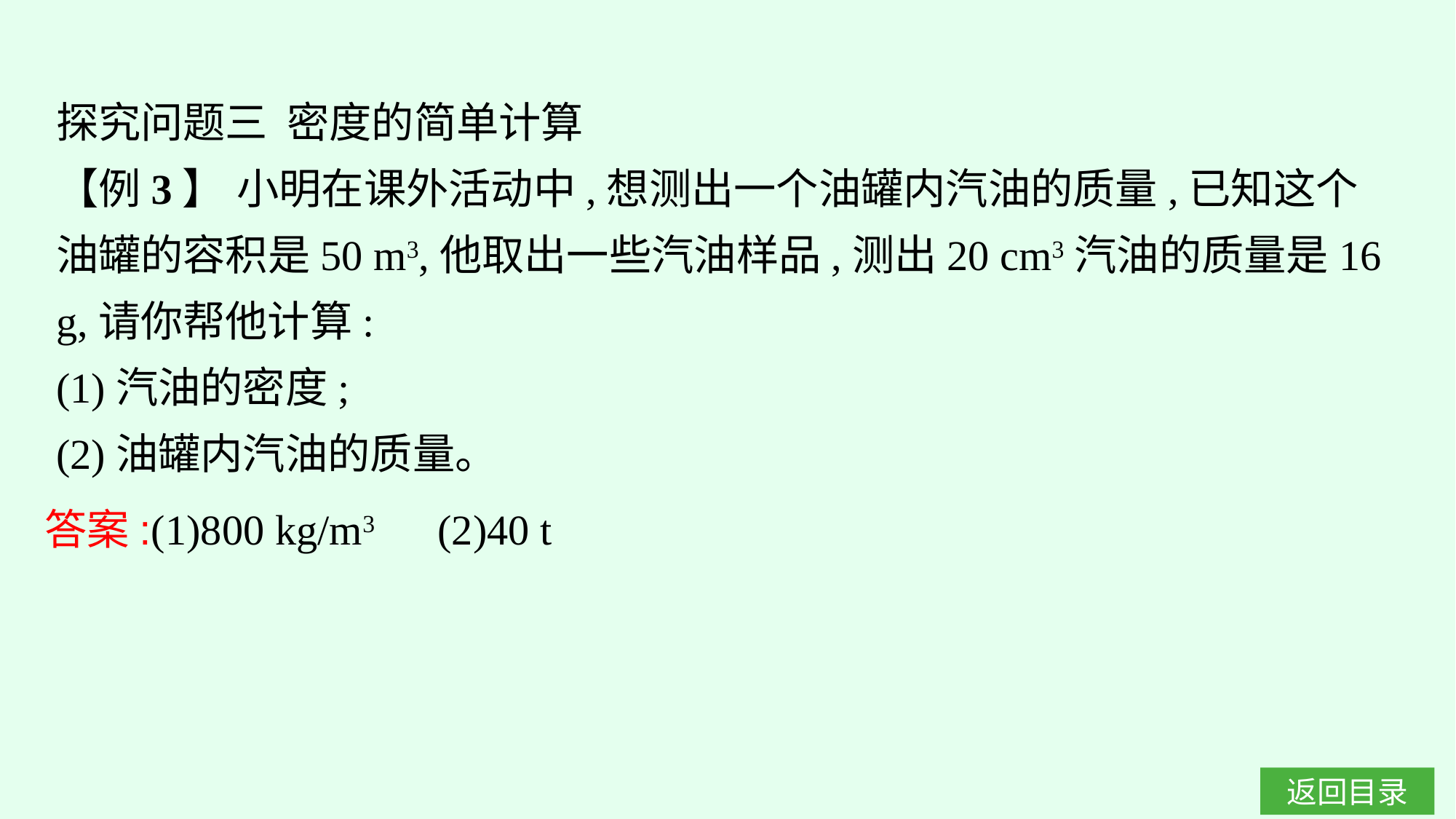

探究问题三  密度的简单计算
【例3】 小明在课外活动中,想测出一个油罐内汽油的质量,已知这个油罐的容积是50 m3,他取出一些汽油样品,测出20 cm3汽油的质量是16 g,请你帮他计算:
(1)汽油的密度;
(2)油罐内汽油的质量。
答案:(1)800 kg/m3　(2)40 t